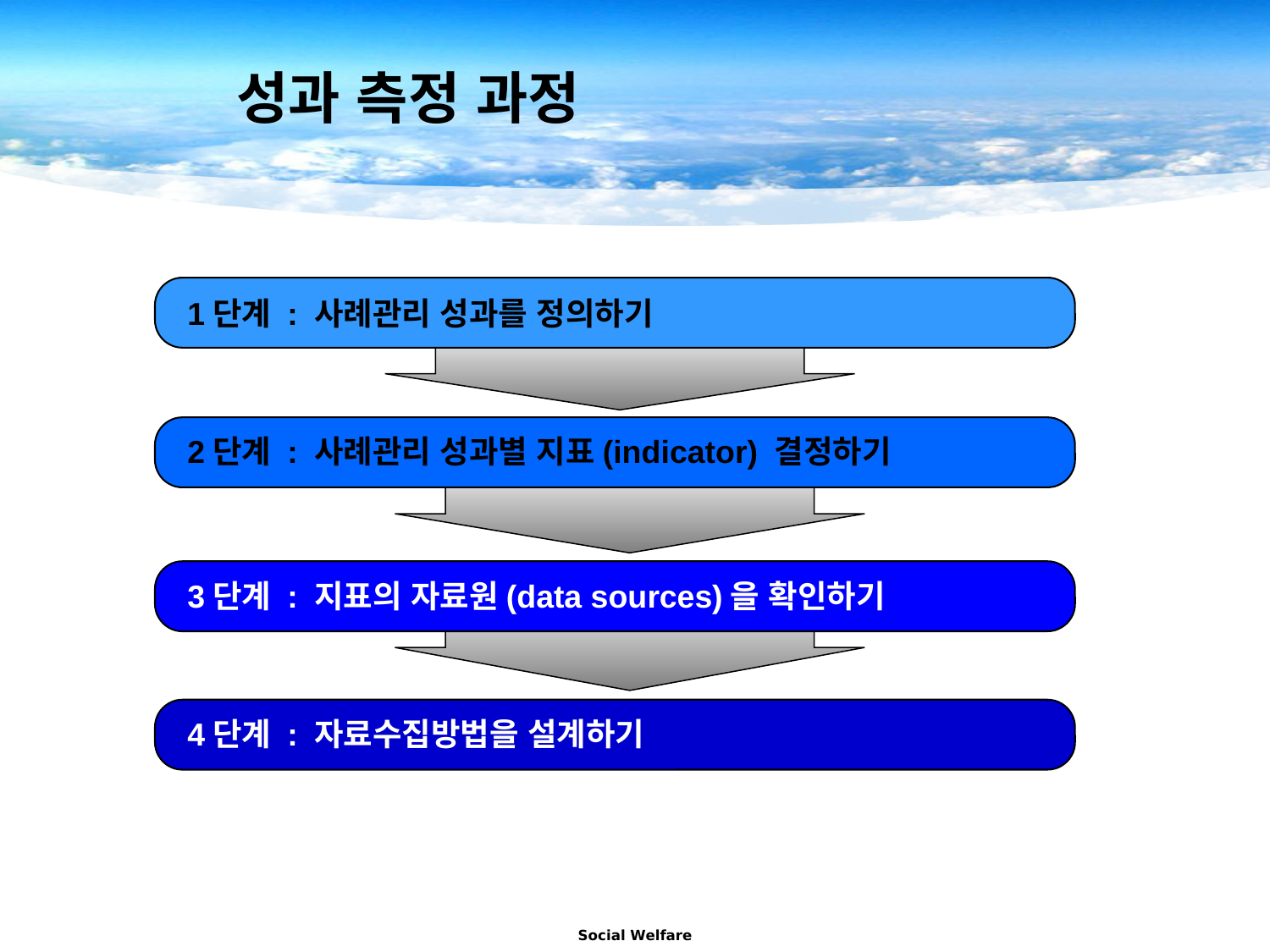

성과 측정 과정

1단계 : 사례관리 성과를 정의하기

2단계 : 사례관리 성과별 지표(indicator) 결정하기

3단계 : 지표의 자료원(data sources)을 확인하기

4단계 : 자료수집방법을 설계하기